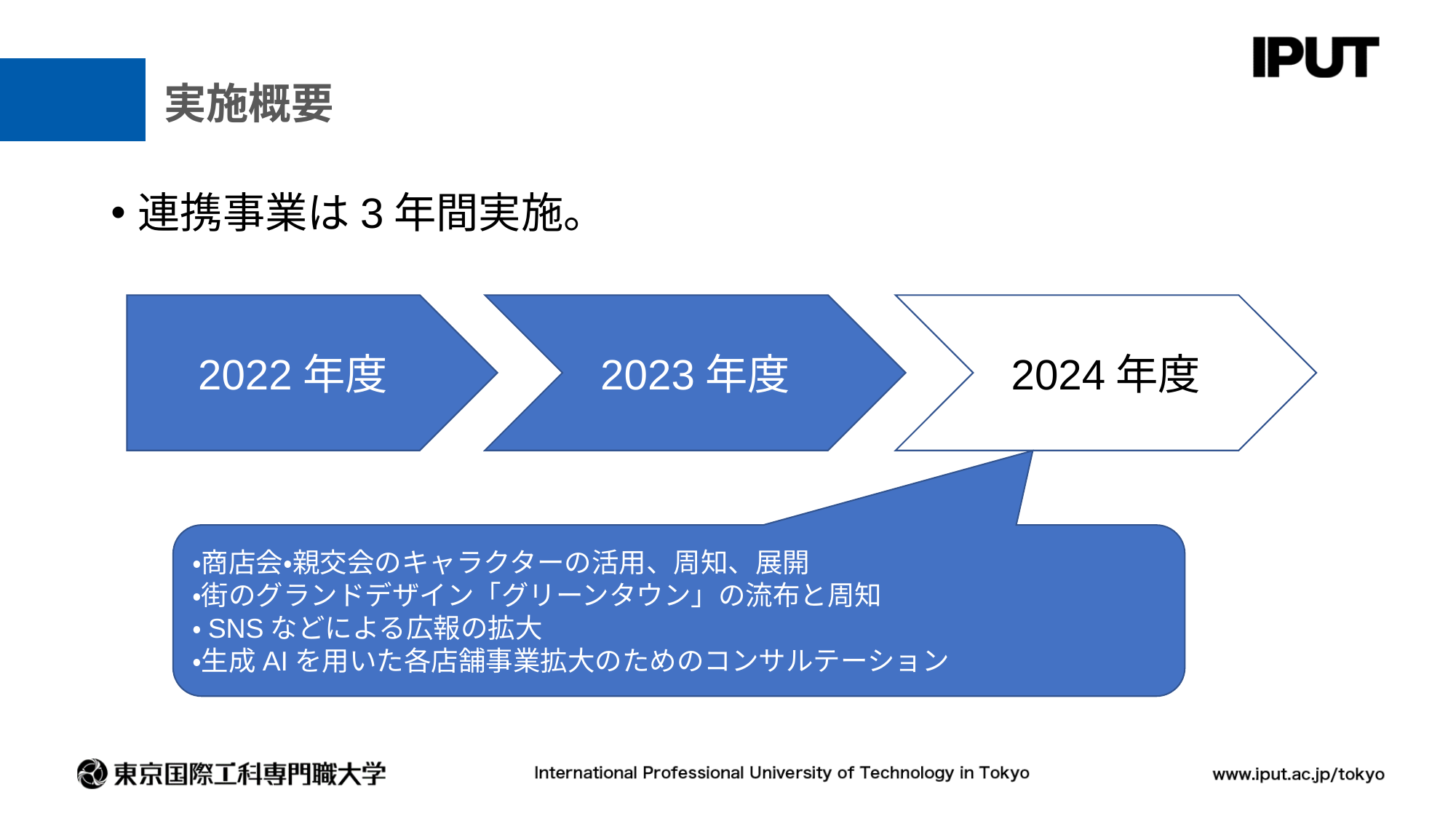

# 実施概要
連携事業は3年間実施。
2022年度
2023年度
2024年度
・商店会・親交会のキャラクターの活用、周知、展開
・街のグランドデザイン「グリーンタウン」の流布と周知
・SNSなどによる広報の拡大
・生成AIを用いた各店舗事業拡大のためのコンサルテーション